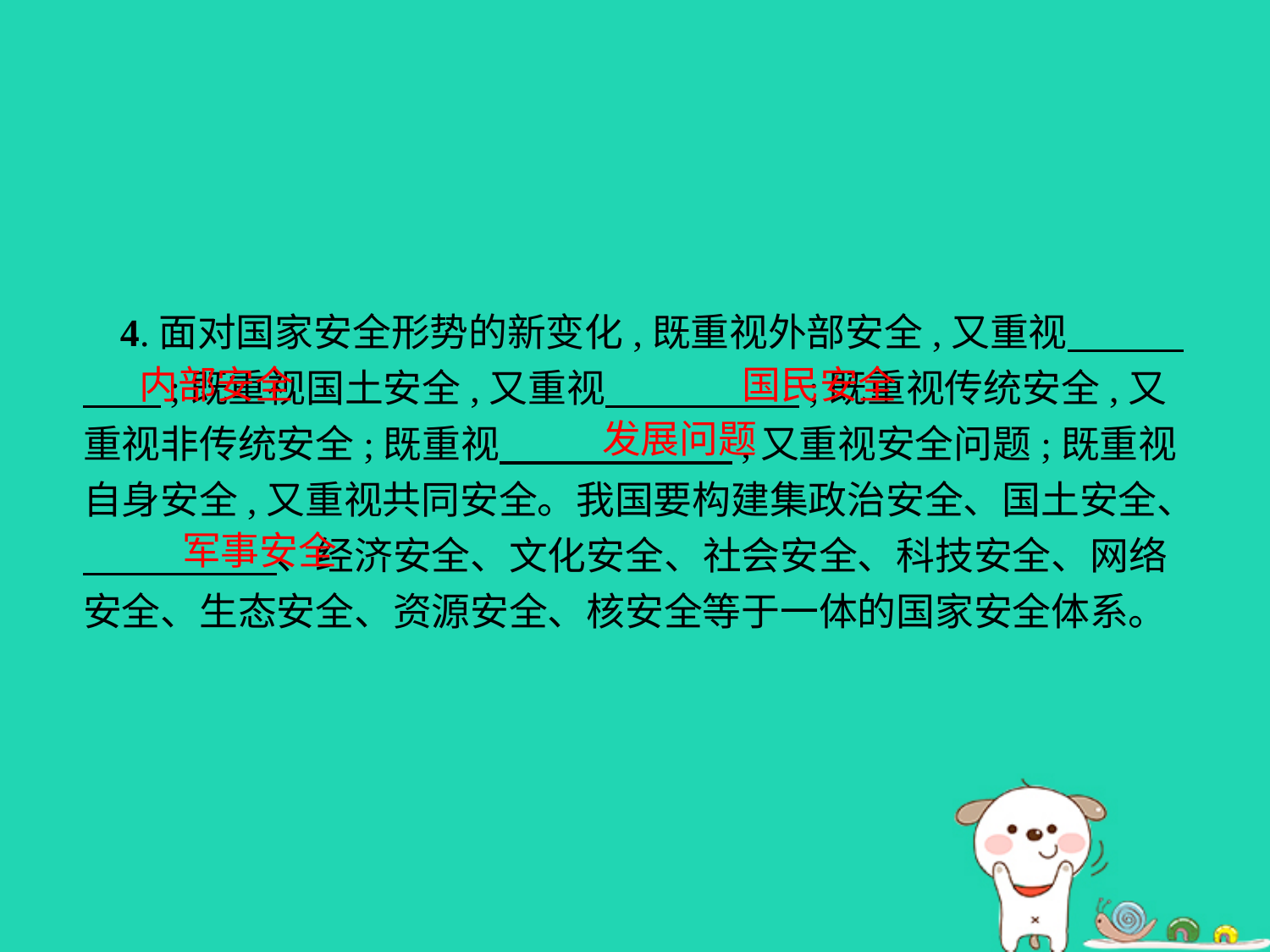

4.面对国家安全形势的新变化,既重视外部安全,又重视　　　　　;既重视国土安全,又重视　　　　　;既重视传统安全,又重视非传统安全;既重视　　　　　　,又重视安全问题;既重视自身安全,又重视共同安全。我国要构建集政治安全、国土安全、　　　　　、经济安全、文化安全、社会安全、科技安全、网络安全、生态安全、资源安全、核安全等于一体的国家安全体系。
国民安全
内部安全
发展问题
军事安全